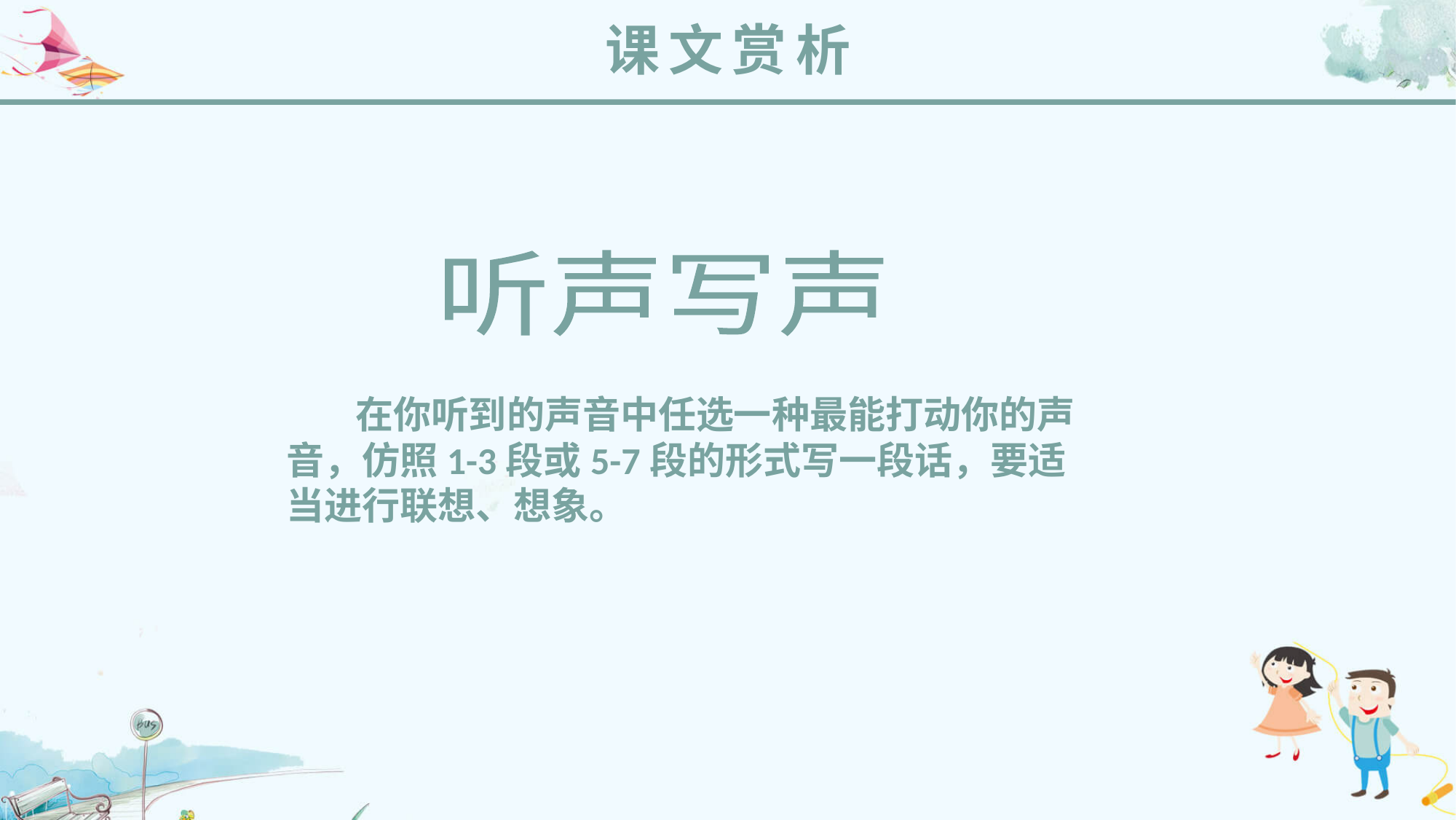

课文赏析

听声写声
       在你听到的声音中任选一种最能打动你的声音，仿照1-3段或5-7段的形式写一段话，要适当进行联想、想象。